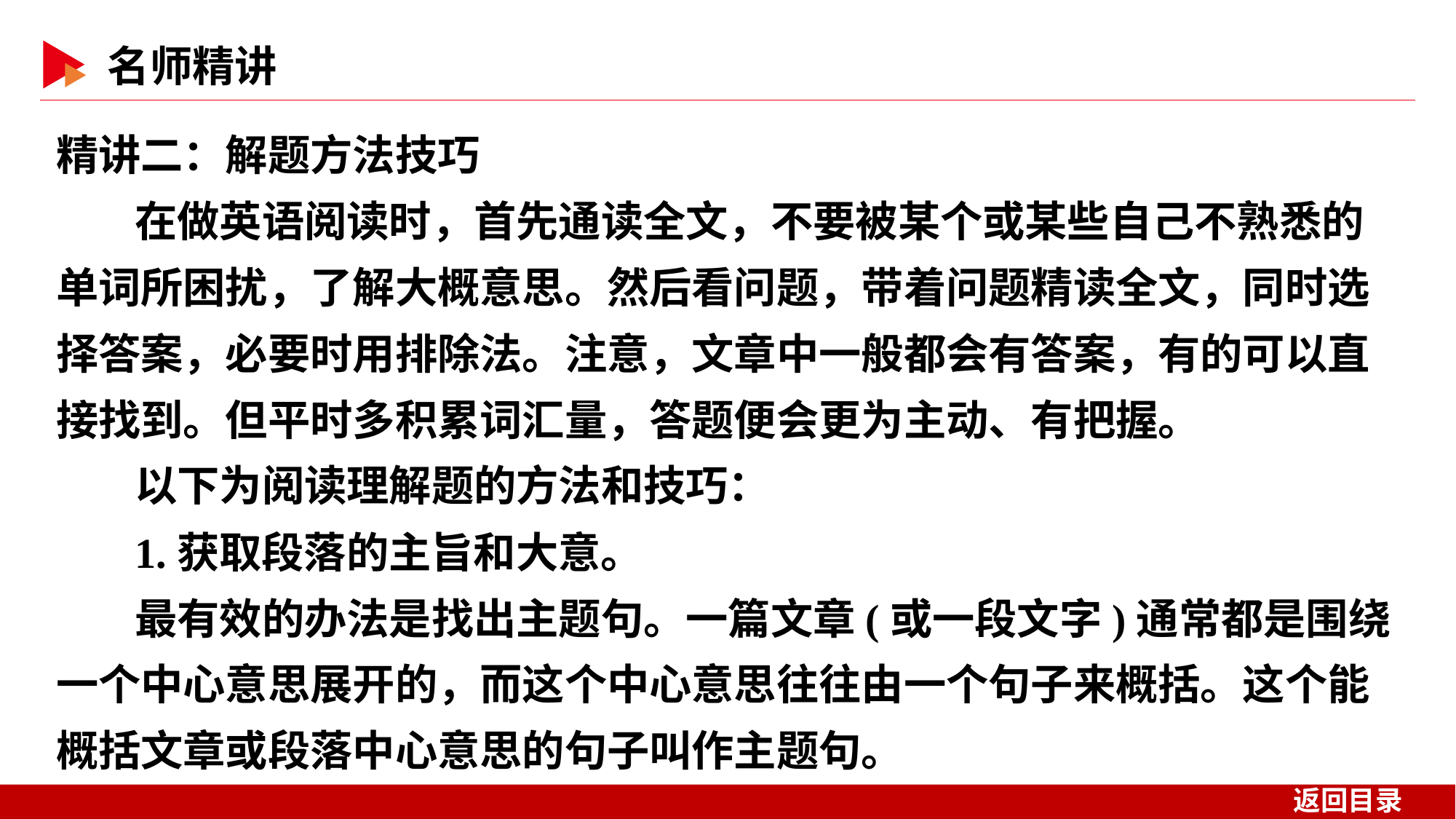

精讲二：解题方法技巧
在做英语阅读时，首先通读全文，不要被某个或某些自己不熟悉的单词所困扰，了解大概意思。然后看问题，带着问题精读全文，同时选择答案，必要时用排除法。注意，文章中一般都会有答案，有的可以直接找到。但平时多积累词汇量，答题便会更为主动、有把握。
以下为阅读理解题的方法和技巧：
1.获取段落的主旨和大意。
最有效的办法是找出主题句。一篇文章(或一段文字)通常都是围绕一个中心意思展开的，而这个中心意思往往由一个句子来概括。这个能概括文章或段落中心意思的句子叫作主题句。